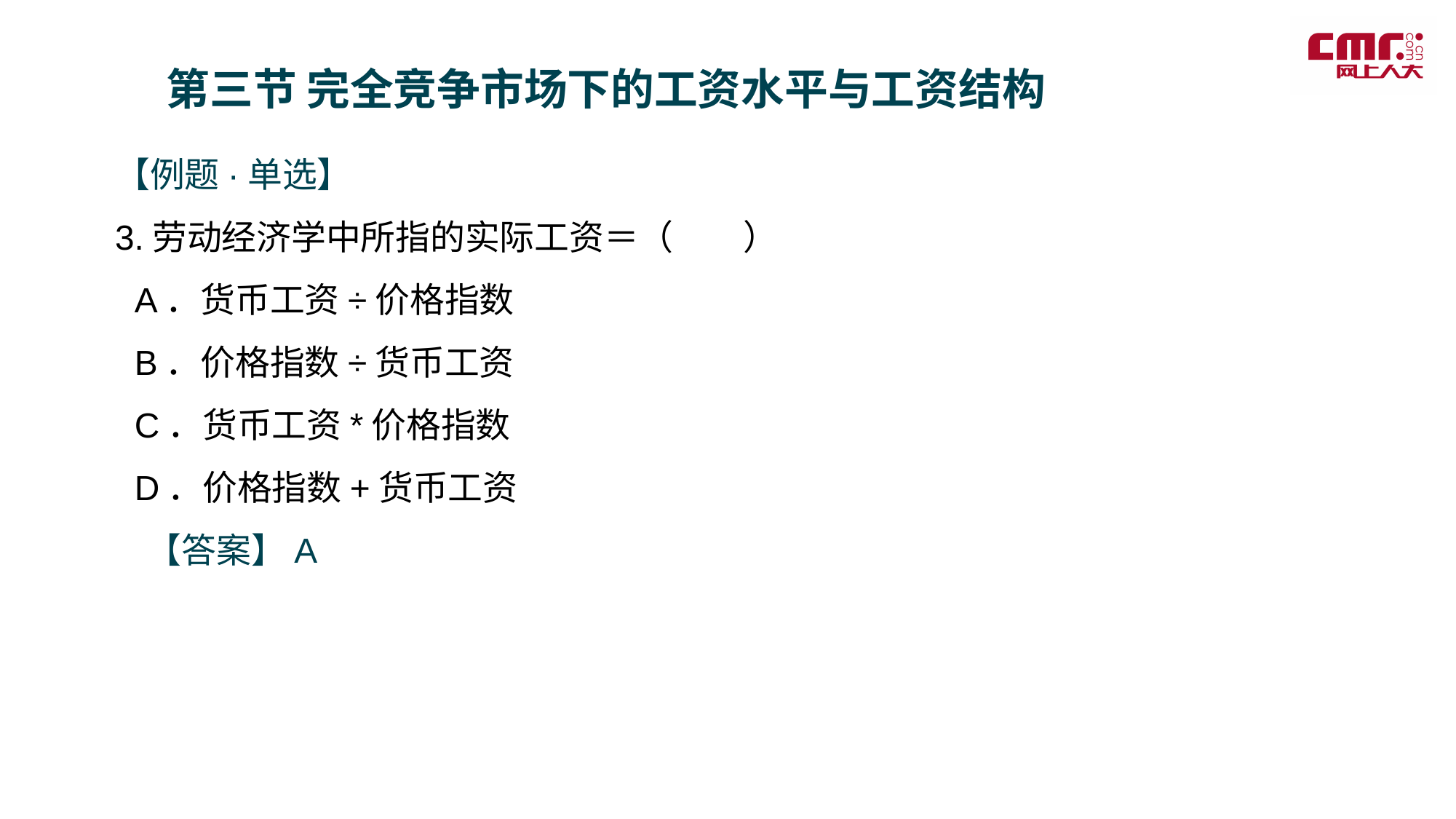

第三节 完全竞争市场下的工资水平与工资结构
【例题·单选】
3.劳动经济学中所指的实际工资＝（　　）
  A．货币工资÷价格指数
  B．价格指数÷货币工资
  C．货币工资*价格指数
  D．价格指数+货币工资
   【答案】A